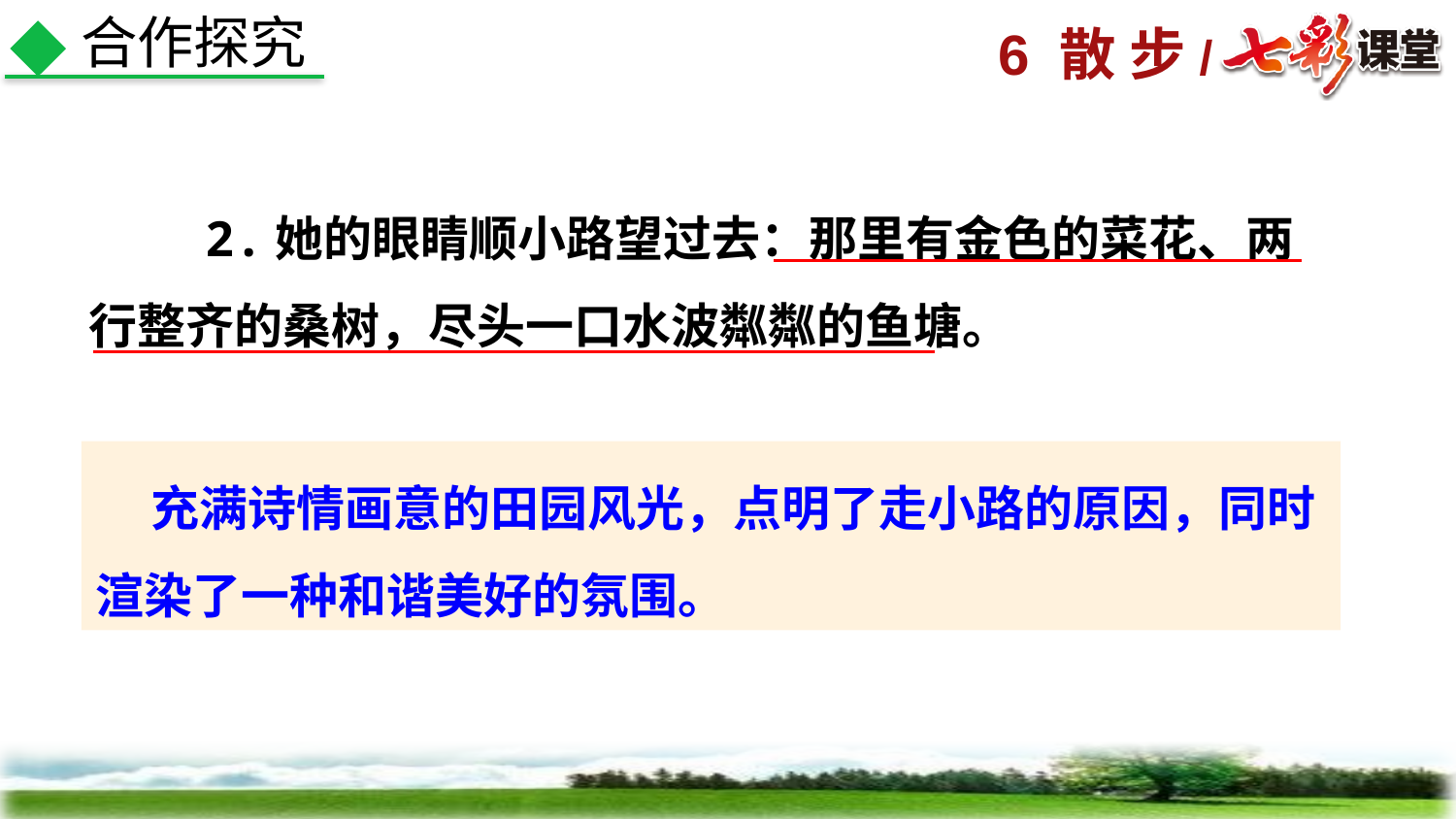

合作探究

    2.她的眼睛顺小路望过去：那里有金色的菜花、两行整齐的桑树，尽头一口水波粼粼的鱼塘。
    充满诗情画意的田园风光，点明了走小路的原因，同时渲染了一种和谐美好的氛围。